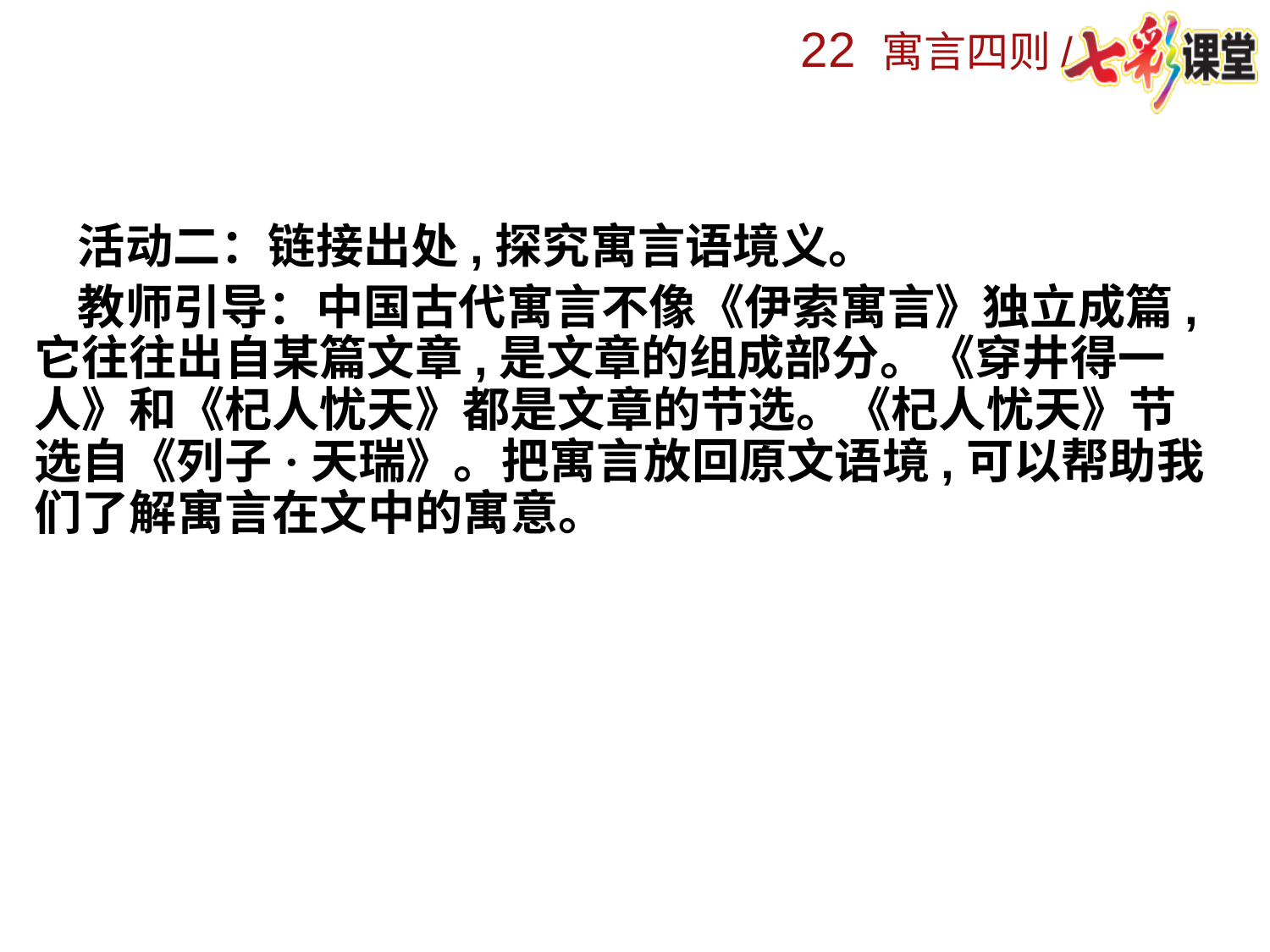

活动二：链接出处,探究寓言语境义。
   教师引导：中国古代寓言不像《伊索寓言》独立成篇,它往往出自某篇文章,是文章的组成部分。《穿井得一人》和《杞人忧天》都是文章的节选。《杞人忧天》节选自《列子·天瑞》。把寓言放回原文语境,可以帮助我们了解寓言在文中的寓意。